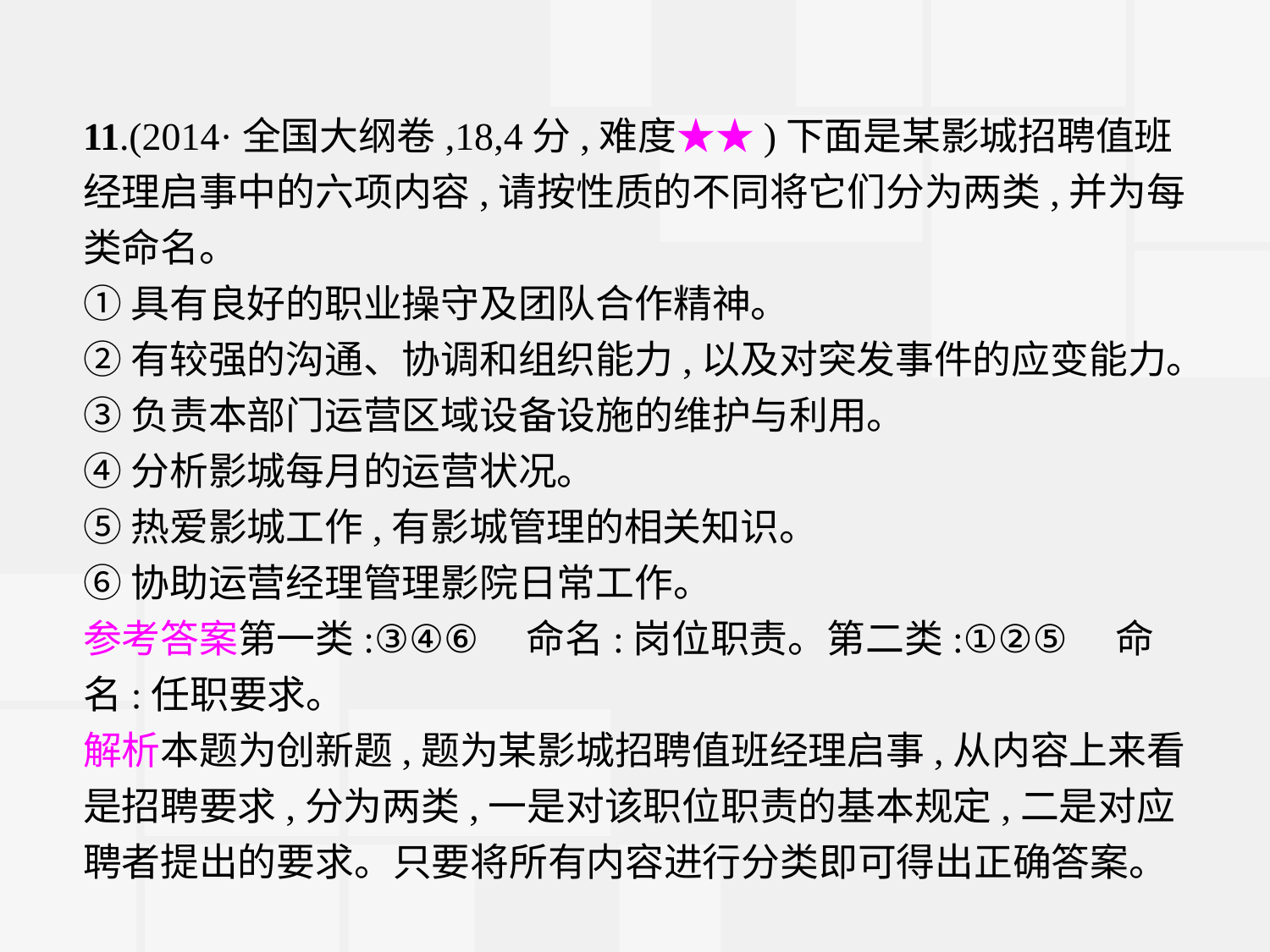

11.(2014·全国大纲卷,18,4分,难度★★)下面是某影城招聘值班经理启事中的六项内容,请按性质的不同将它们分为两类,并为每类命名。
①具有良好的职业操守及团队合作精神。
②有较强的沟通、协调和组织能力,以及对突发事件的应变能力。
③负责本部门运营区域设备设施的维护与利用。
④分析影城每月的运营状况。
⑤热爱影城工作,有影城管理的相关知识。
⑥协助运营经理管理影院日常工作。
参考答案第一类:③④⑥　命名:岗位职责。第二类:①②⑤　命名:任职要求。
解析本题为创新题,题为某影城招聘值班经理启事,从内容上来看是招聘要求,分为两类,一是对该职位职责的基本规定,二是对应聘者提出的要求。只要将所有内容进行分类即可得出正确答案。